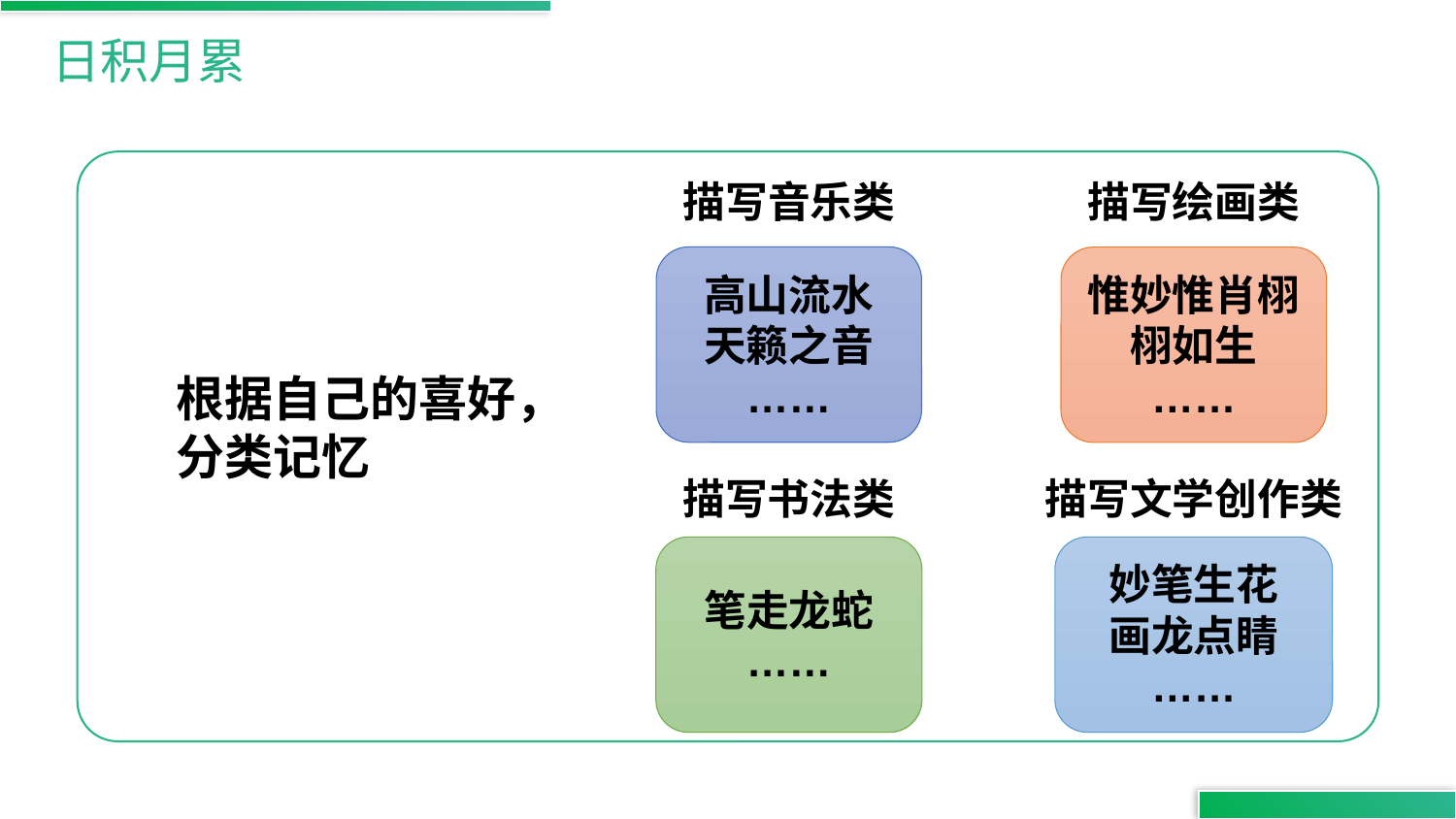

日积月累
描写绘画类
描写音乐类
高山流水
天籁之音
……
惟妙惟肖栩栩如生
……
根据自己的喜好，
分类记忆
描写书法类
描写文学创作类
笔走龙蛇
……
妙笔生花
画龙点睛
……